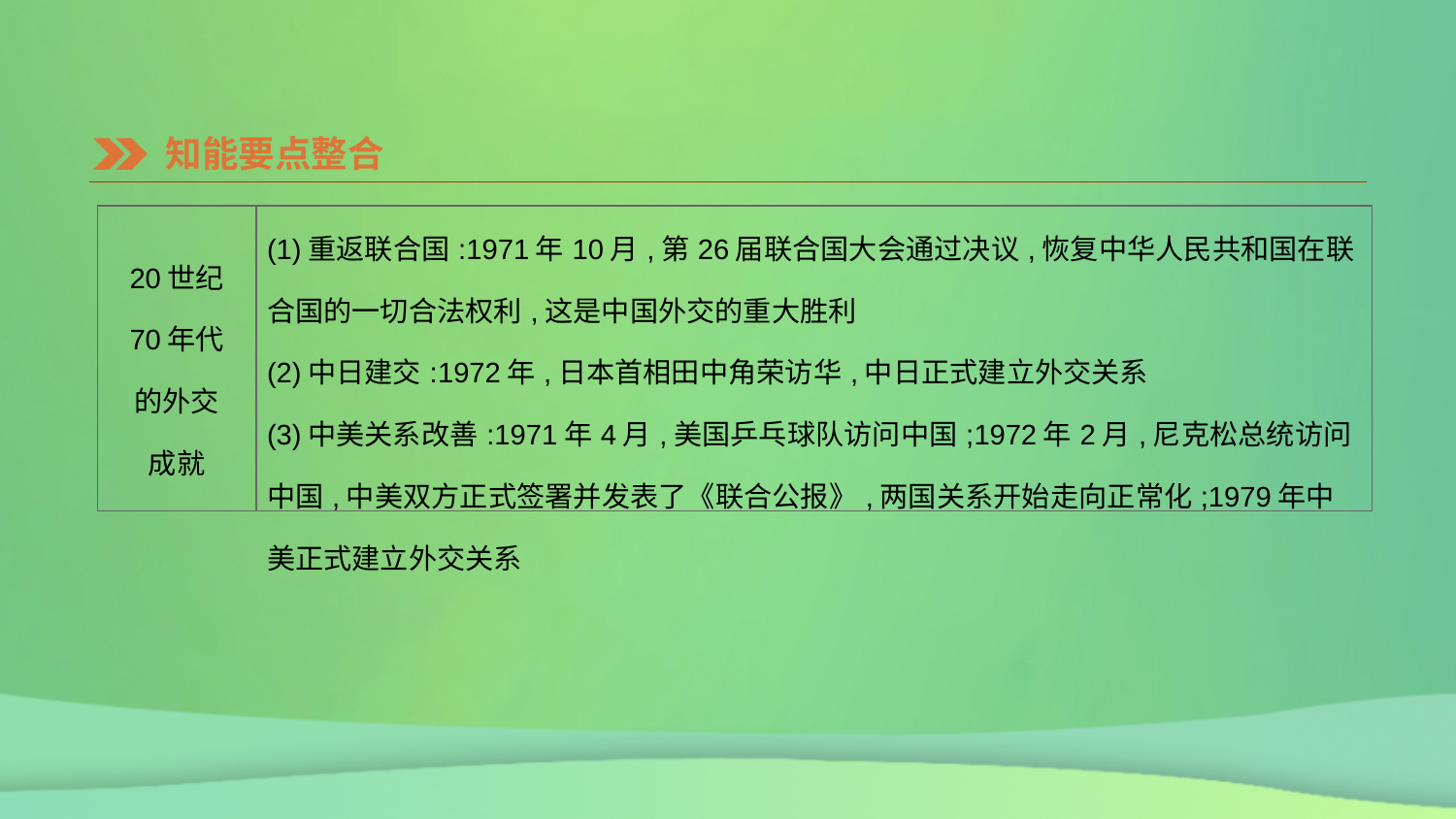

知能要点整合

| 20世纪 70年代 的外交 成就 | (1)重返联合国:1971年10月,第26届联合国大会通过决议,恢复中华人民共和国在联合国的一切合法权利,这是中国外交的重大胜利 (2)中日建交:1972年,日本首相田中角荣访华,中日正式建立外交关系 (3)中美关系改善:1971年4月,美国乒乓球队访问中国;1972年2月,尼克松总统访问中国,中美双方正式签署并发表了《联合公报》,两国关系开始走向正常化;1979年中美正式建立外交关系 |
| --- | --- |